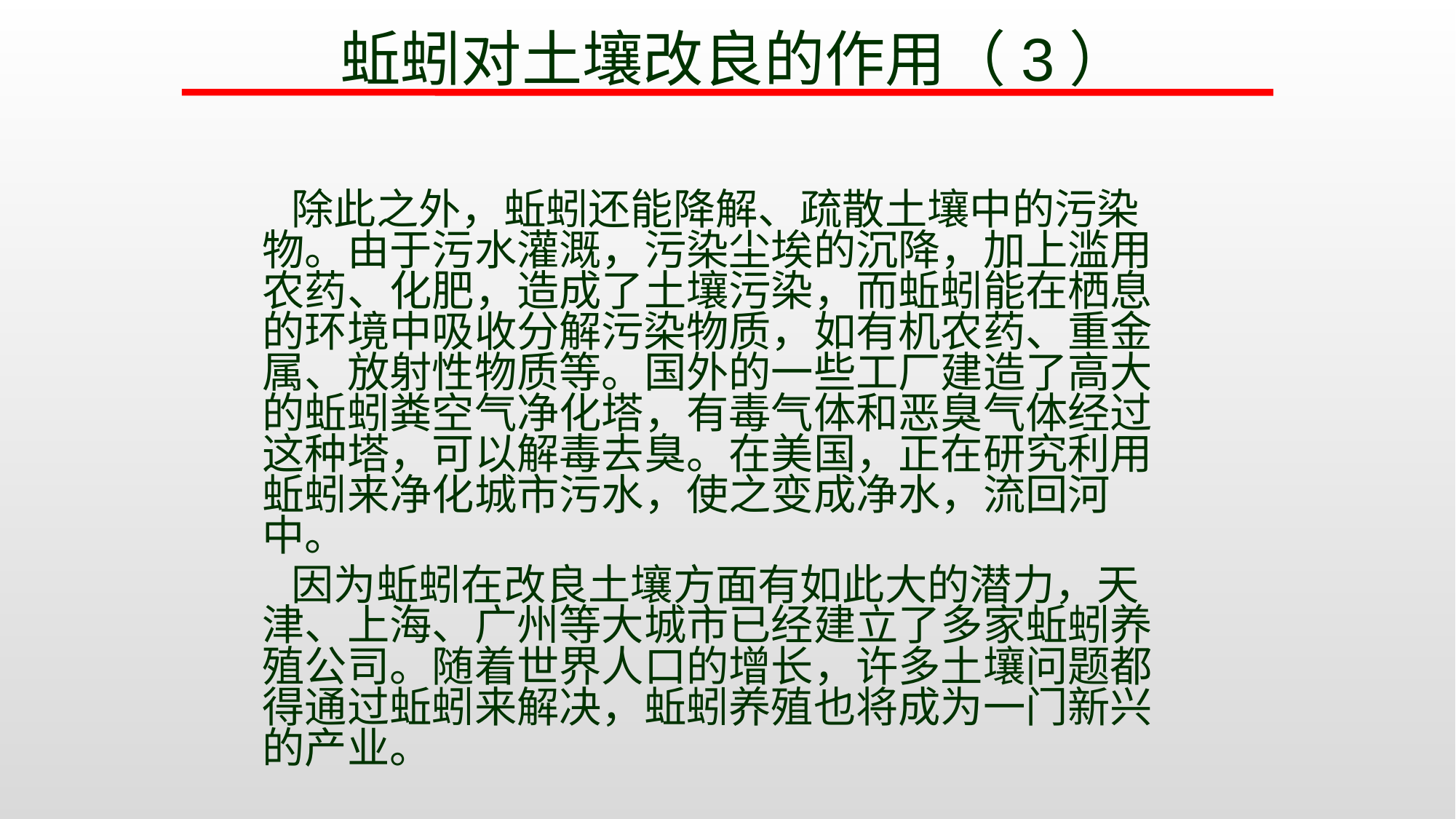

蚯蚓对土壤改良的作用（3）

  除此之外，蚯蚓还能降解、疏散土壤中的污染物。由于污水灌溉，污染尘埃的沉降，加上滥用农药、化肥，造成了土壤污染，而蚯蚓能在栖息的环境中吸收分解污染物质，如有机农药、重金属、放射性物质等。国外的一些工厂建造了高大的蚯蚓粪空气净化塔，有毒气体和恶臭气体经过这种塔，可以解毒去臭。在美国，正在研究利用蚯蚓来净化城市污水，使之变成净水，流回河中。
  因为蚯蚓在改良土壤方面有如此大的潜力，天津、上海、广州等大城市已经建立了多家蚯蚓养殖公司。随着世界人口的增长，许多土壤问题都得通过蚯蚓来解决，蚯蚓养殖也将成为一门新兴的产业。